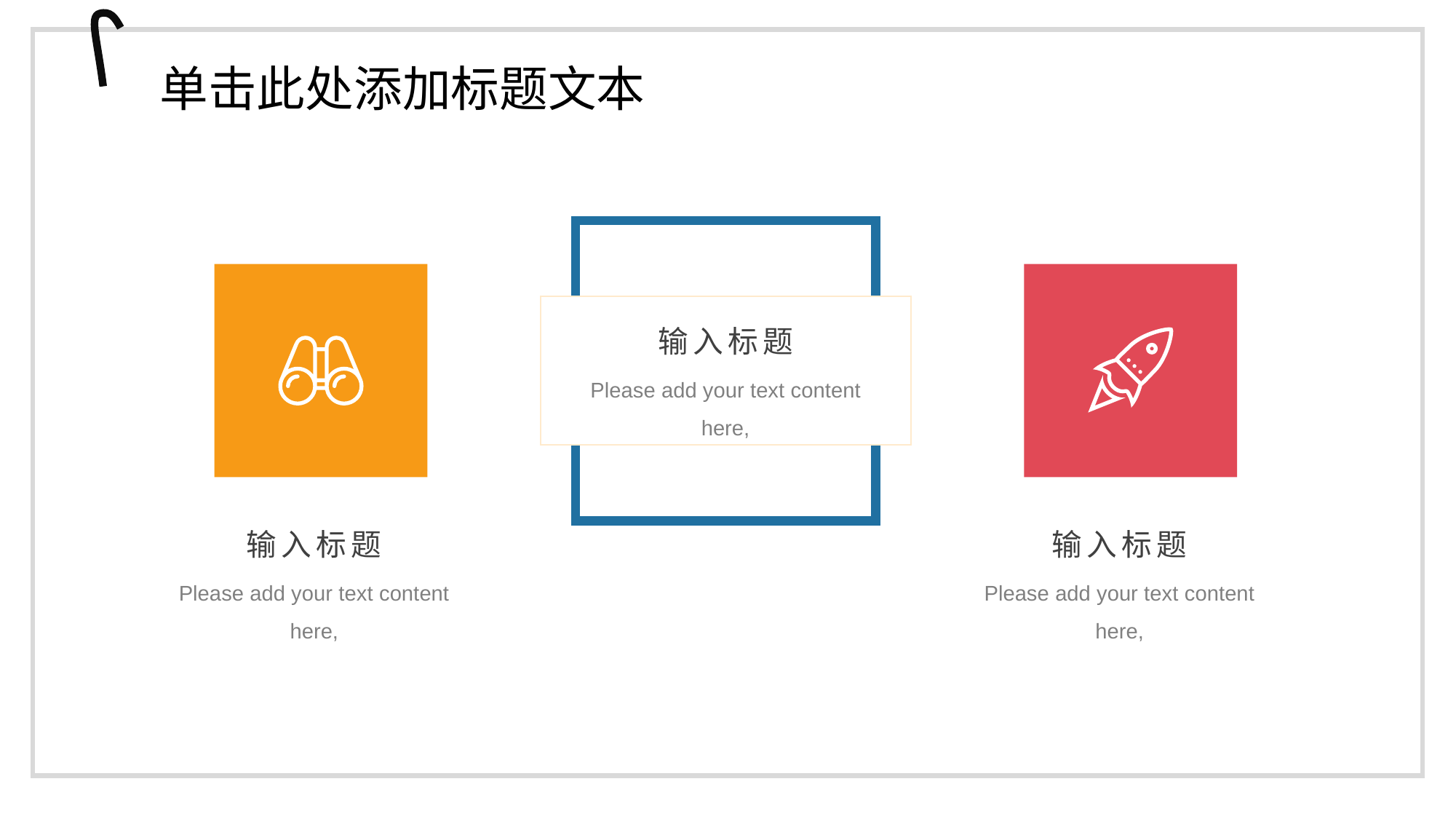

单击此处添加标题文本

输入标题
Please add your text content here,

输入标题
Please add your text content here,
输入标题
Please add your text content here,